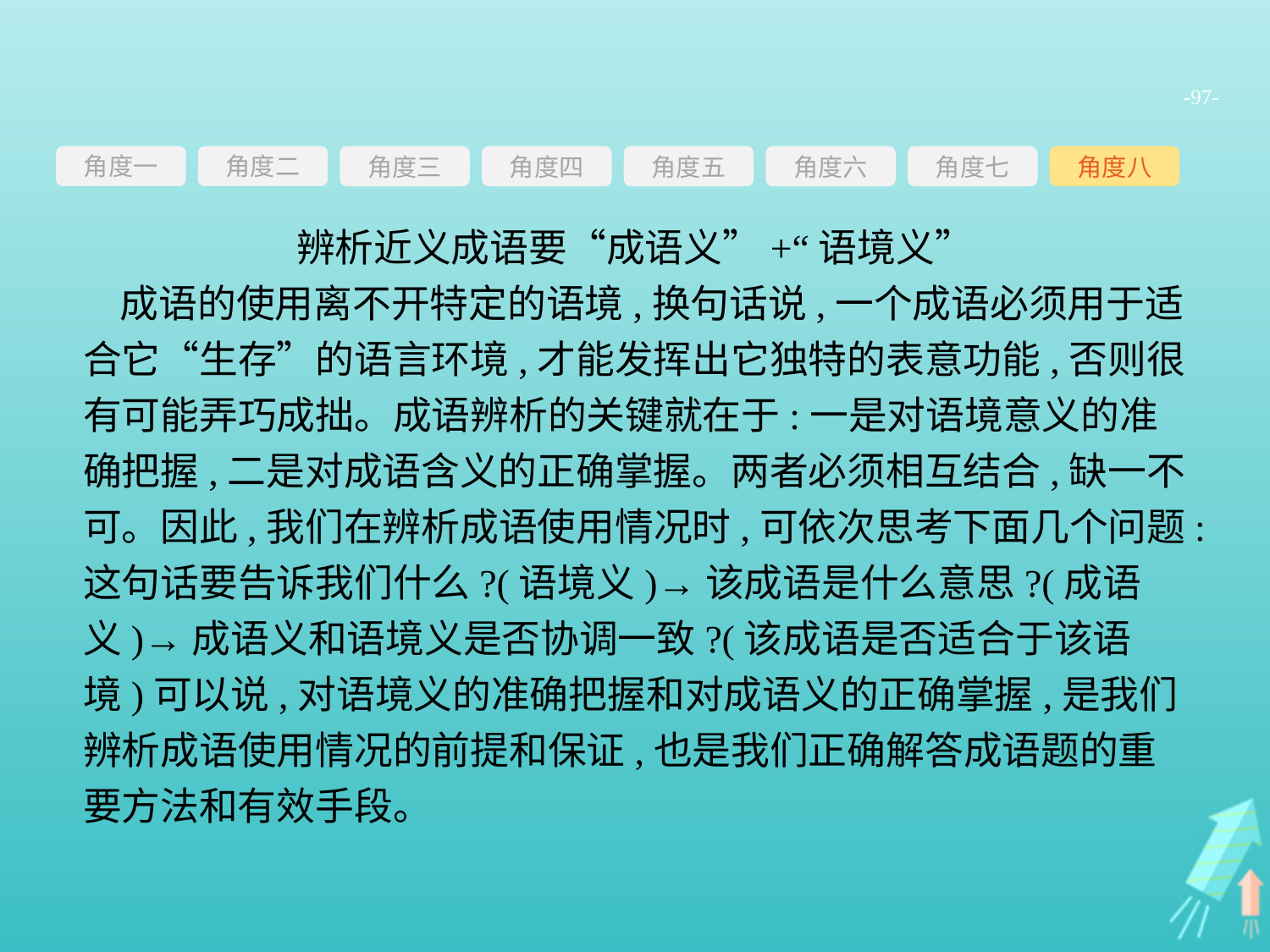

-97-
角度一
角度三
角度四
角度五
角度六
角度七
角度八
角度二
辨析近义成语要“成语义”+“语境义”
成语的使用离不开特定的语境,换句话说,一个成语必须用于适合它“生存”的语言环境,才能发挥出它独特的表意功能,否则很有可能弄巧成拙。成语辨析的关键就在于:一是对语境意义的准确把握,二是对成语含义的正确掌握。两者必须相互结合,缺一不可。因此,我们在辨析成语使用情况时,可依次思考下面几个问题:这句话要告诉我们什么?(语境义)→该成语是什么意思?(成语义)→成语义和语境义是否协调一致?(该成语是否适合于该语境)可以说,对语境义的准确把握和对成语义的正确掌握,是我们辨析成语使用情况的前提和保证,也是我们正确解答成语题的重要方法和有效手段。